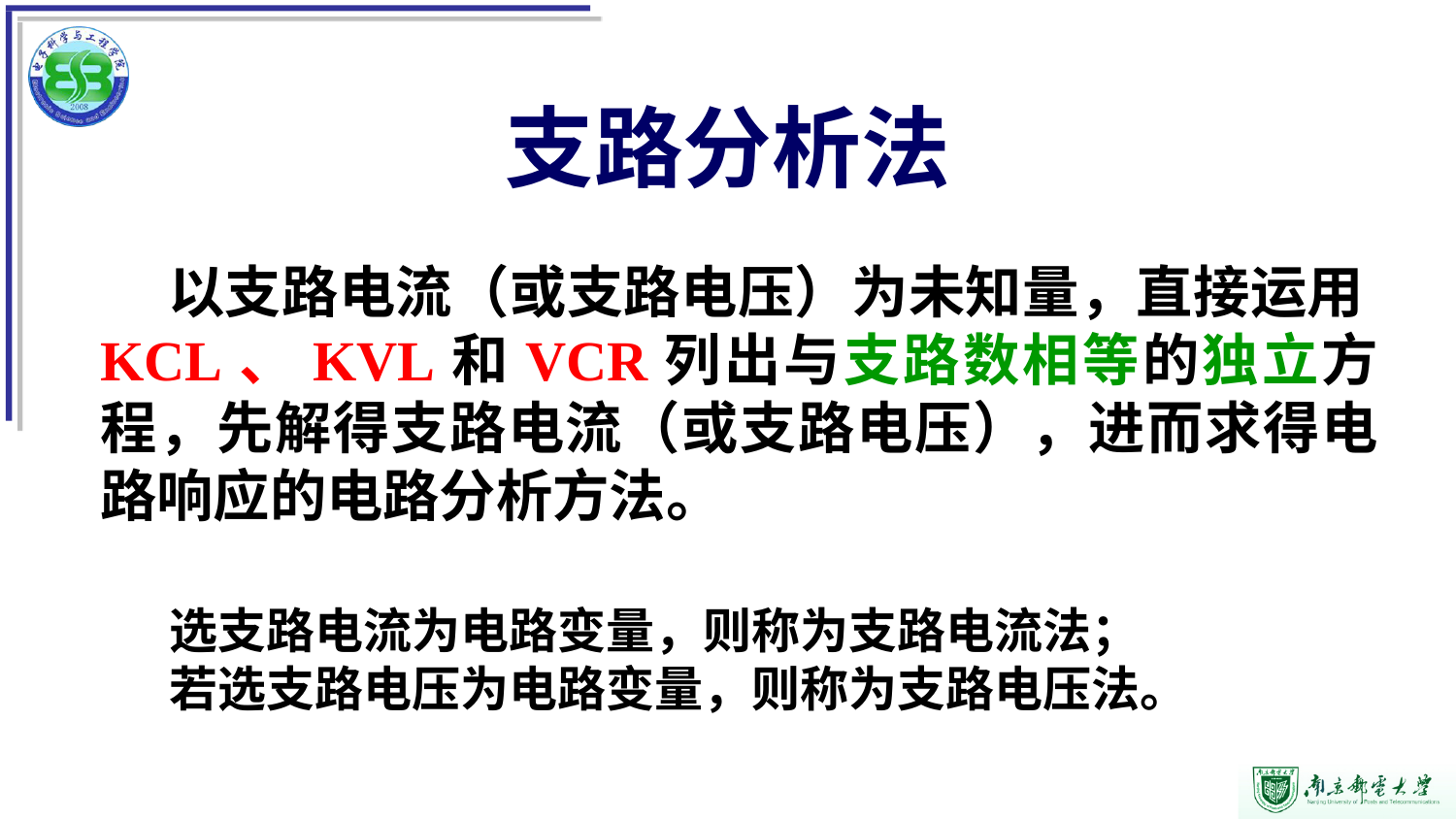

# 支路分析法
    以支路电流（或支路电压）为未知量，直接运用KCL、KVL和VCR列出与支路数相等的独立方程，先解得支路电流（或支路电压），进而求得电路响应的电路分析方法。
选支路电流为电路变量，则称为支路电流法；
若选支路电压为电路变量，则称为支路电压法。